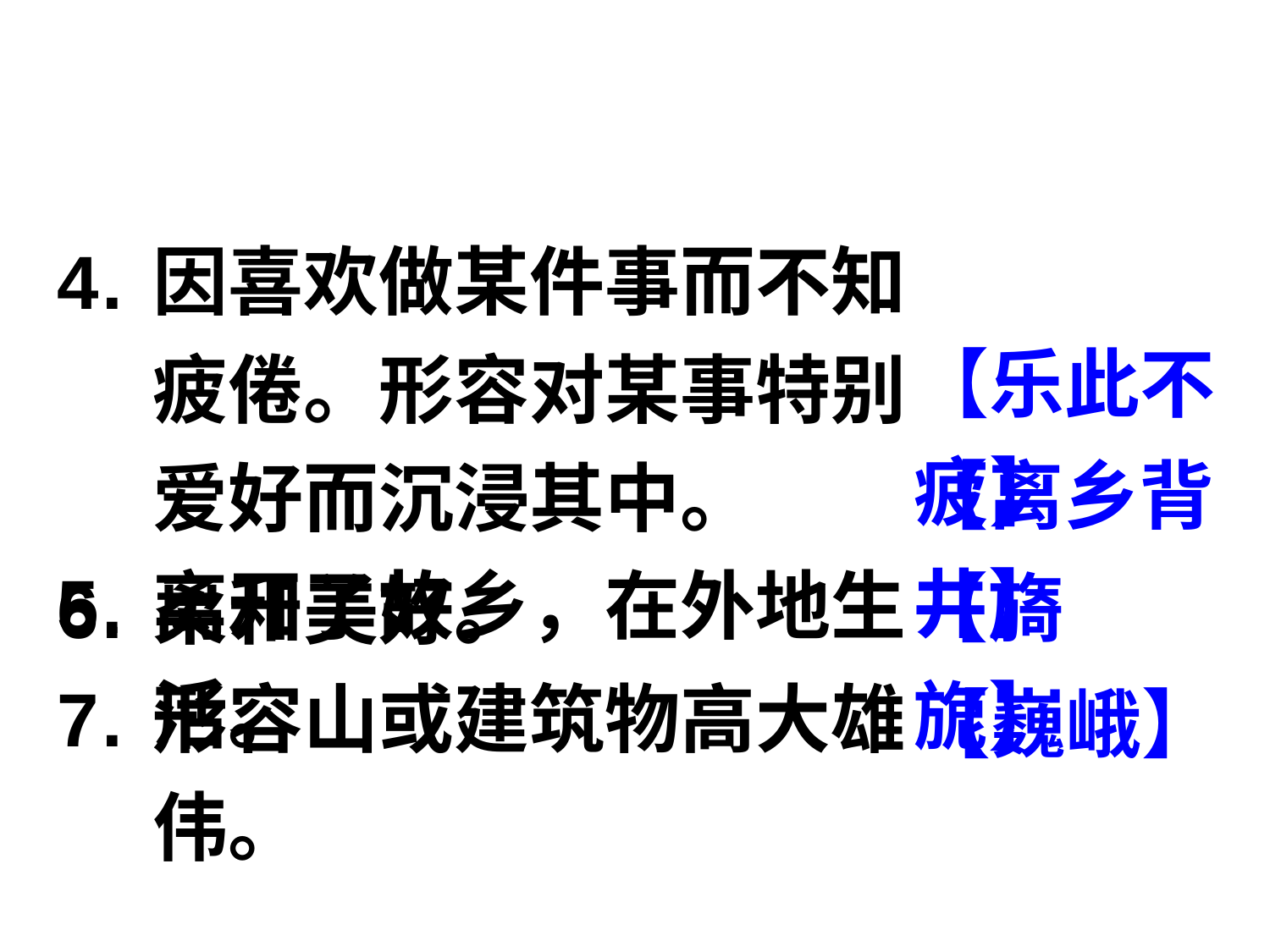

因喜欢做某件事而不知疲倦。形容对某事特别爱好而沉浸其中。
离开了故乡，在外地生活。
【乐此不疲】
【离乡背井】
【旖旎】
柔和美好。
形容山或建筑物高大雄伟。
【巍峨】